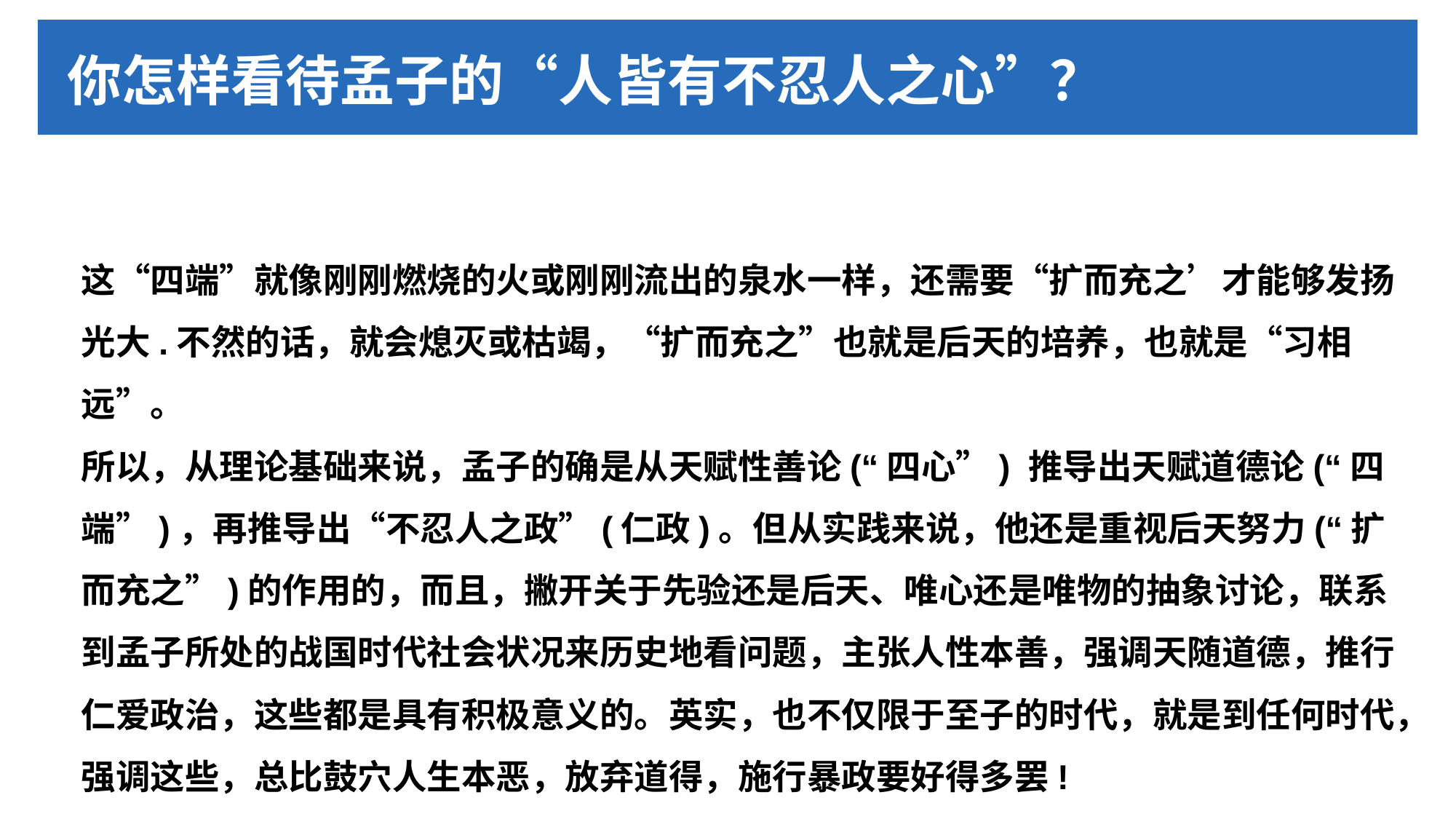

你怎样看待孟子的“人皆有不忍人之心”？
这“四端”就像刚刚燃烧的火或刚刚流出的泉水一样，还需要“扩而充之’才能够发扬光大.不然的话，就会熄灭或枯竭，“扩而充之”也就是后天的培养，也就是“习相远”。
所以，从理论基础来说，孟子的确是从天赋性善论(“四心”) 推导出天赋道德论(“四端”)，再推导出“不忍人之政”(仁政)。但从实践来说，他还是重视后天努力(“扩而充之”)的作用的，而且，撇开关于先验还是后天、唯心还是唯物的抽象讨论，联系到孟子所处的战国时代社会状况来历史地看问题，主张人性本善，强调天随道德，推行仁爱政治，这些都是具有积极意义的。英实，也不仅限于至子的时代，就是到任何时代，强调这些，总比鼓穴人生本恶，放弃道得，施行暴政要好得多罢!